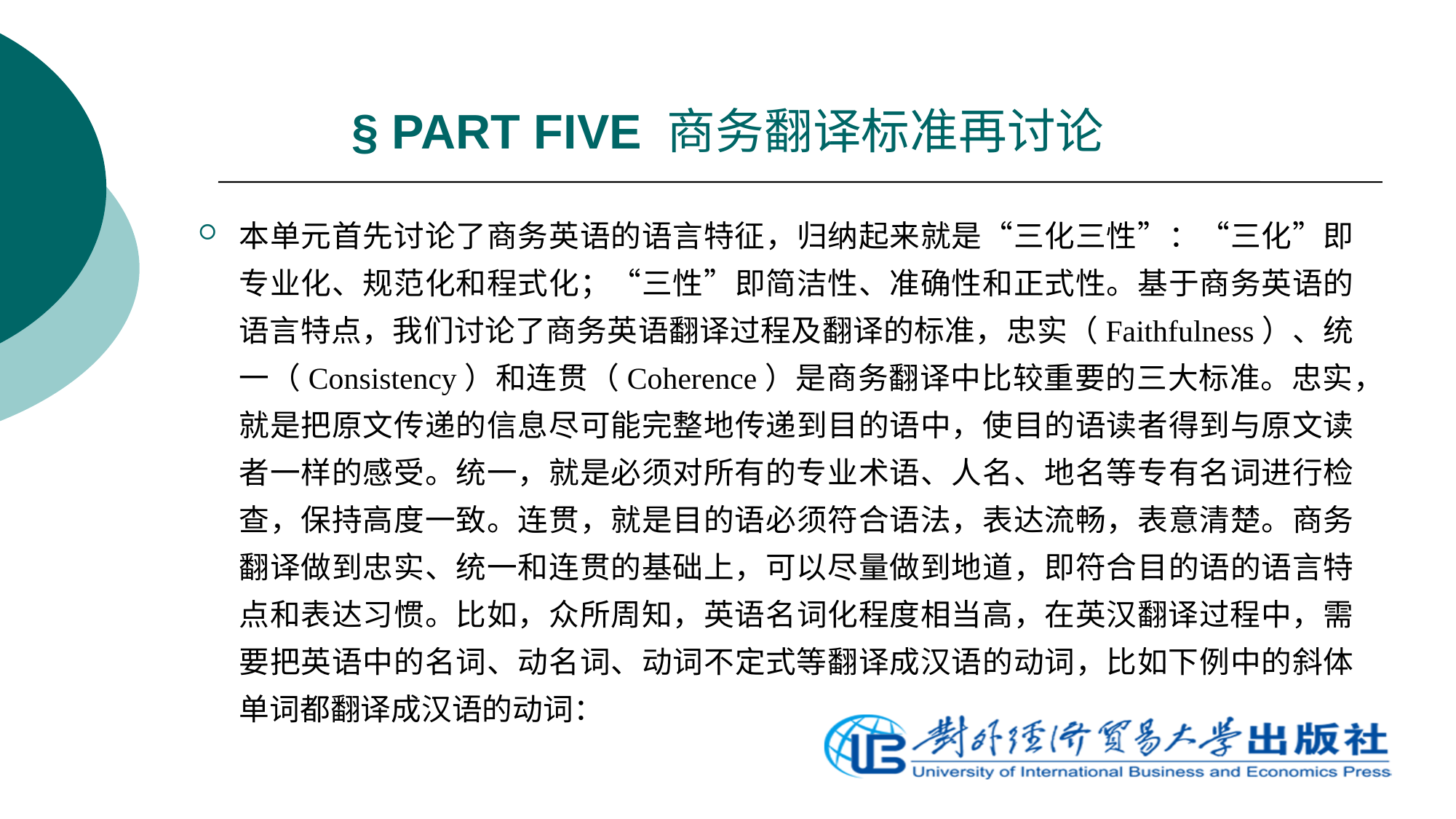

# § PART FIVE 商务翻译标准再讨论
本单元首先讨论了商务英语的语言特征，归纳起来就是“三化三性”：“三化”即专业化、规范化和程式化；“三性”即简洁性、准确性和正式性。基于商务英语的语言特点，我们讨论了商务英语翻译过程及翻译的标准，忠实（Faithfulness）、统一（Consistency）和连贯（Coherence）是商务翻译中比较重要的三大标准。忠实，就是把原文传递的信息尽可能完整地传递到目的语中，使目的语读者得到与原文读者一样的感受。统一，就是必须对所有的专业术语、人名、地名等专有名词进行检查，保持高度一致。连贯，就是目的语必须符合语法，表达流畅，表意清楚。商务翻译做到忠实、统一和连贯的基础上，可以尽量做到地道，即符合目的语的语言特点和表达习惯。比如，众所周知，英语名词化程度相当高，在英汉翻译过程中，需要把英语中的名词、动名词、动词不定式等翻译成汉语的动词，比如下例中的斜体单词都翻译成汉语的动词：